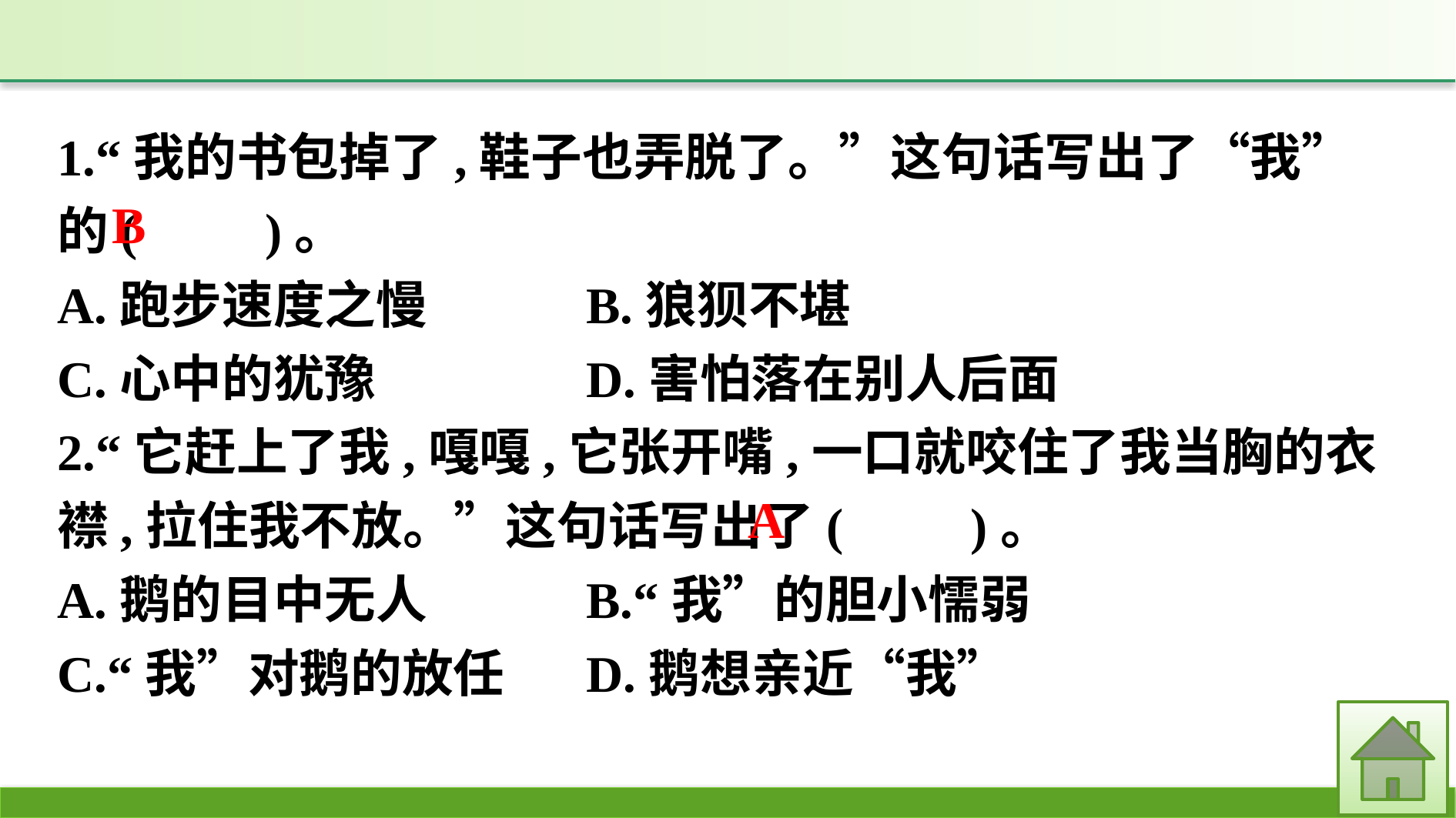

1.“我的书包掉了,鞋子也弄脱了。”这句话写出了“我”的(　　)。
A.跑步速度之慢		B.狼狈不堪
C.心中的犹豫		D.害怕落在别人后面
2.“它赶上了我,嘎嘎,它张开嘴,一口就咬住了我当胸的衣襟,拉住我不放。”这句话写出了(　　)。
A.鹅的目中无人		B.“我”的胆小懦弱
C.“我”对鹅的放任	D.鹅想亲近“我”
B
A